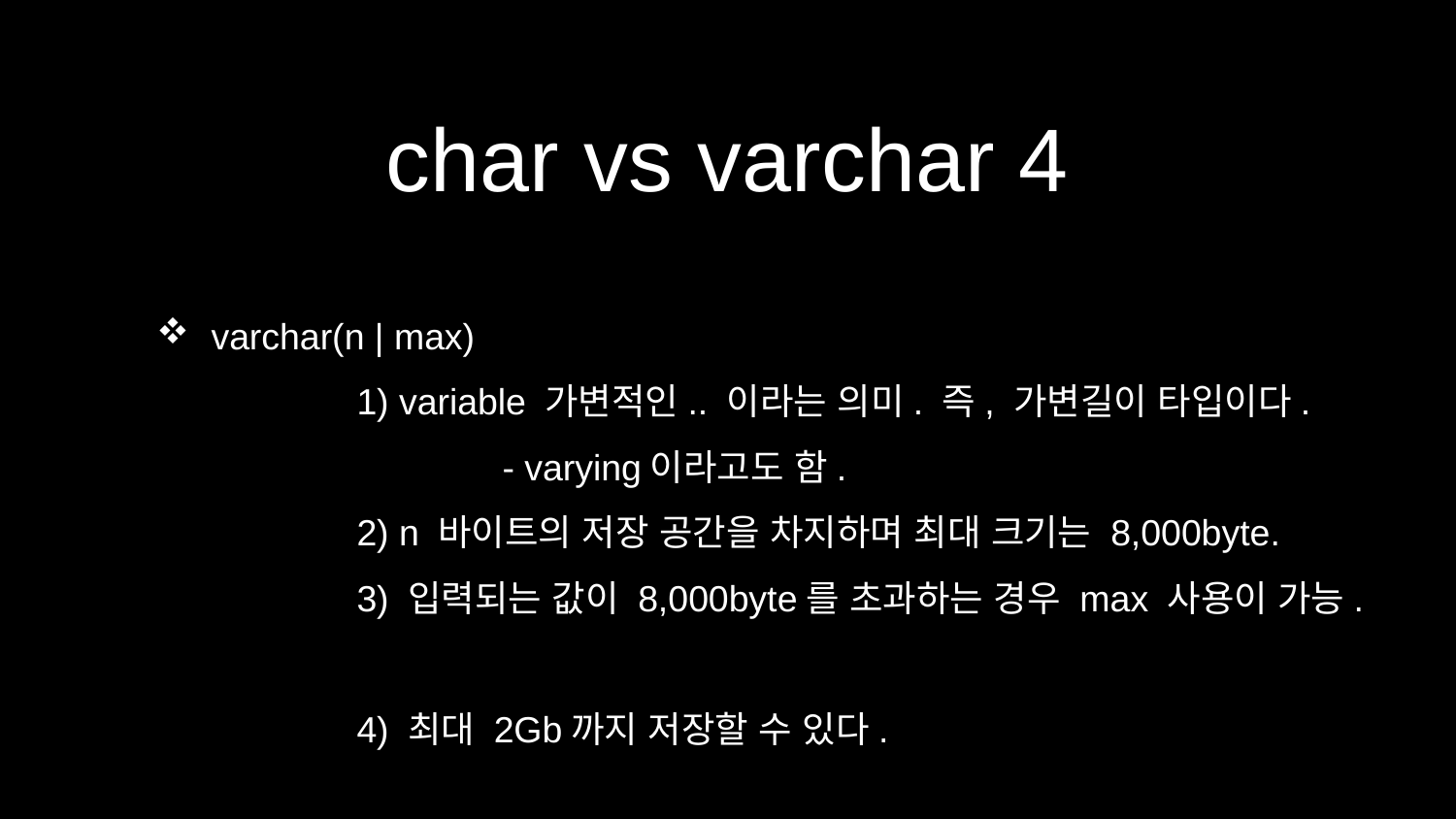

# char vs varchar 4
varchar(n | max)
	1) variable 가변적인.. 이라는 의미. 즉, 가변길이 타입이다.
		- varying이라고도 함.
	2) n 바이트의 저장 공간을 차지하며 최대 크기는 8,000byte.
	3) 입력되는 값이 8,000byte를 초과하는 경우 max 사용이 가능.
	4) 최대 2Gb까지 저장할 수 있다.